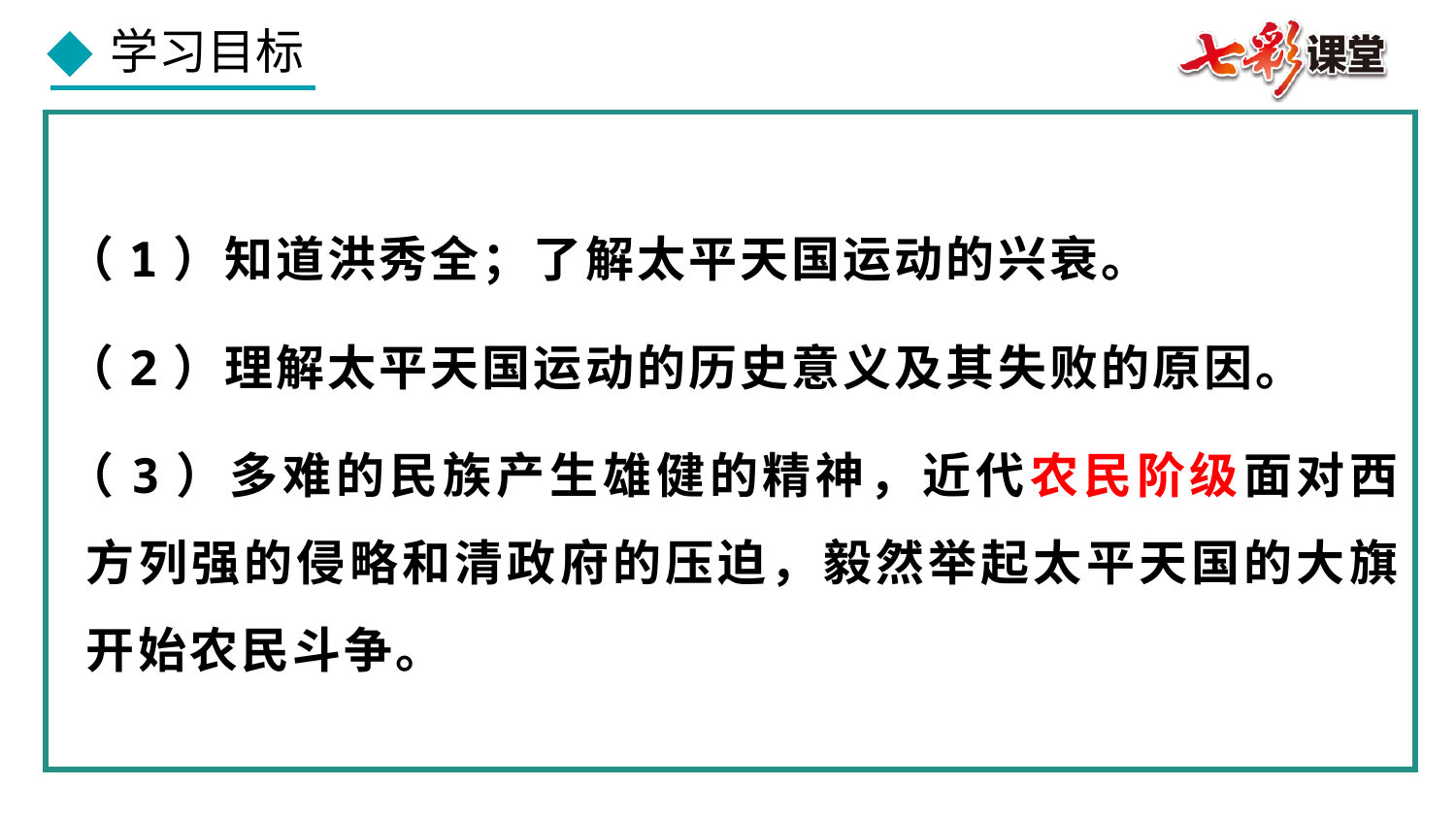

（1）知道洪秀全；了解太平天国运动的兴衰。
（2）理解太平天国运动的历史意义及其失败的原因。
（3）多难的民族产生雄健的精神，近代农民阶级面对西方列强的侵略和清政府的压迫，毅然举起太平天国的大旗开始农民斗争。